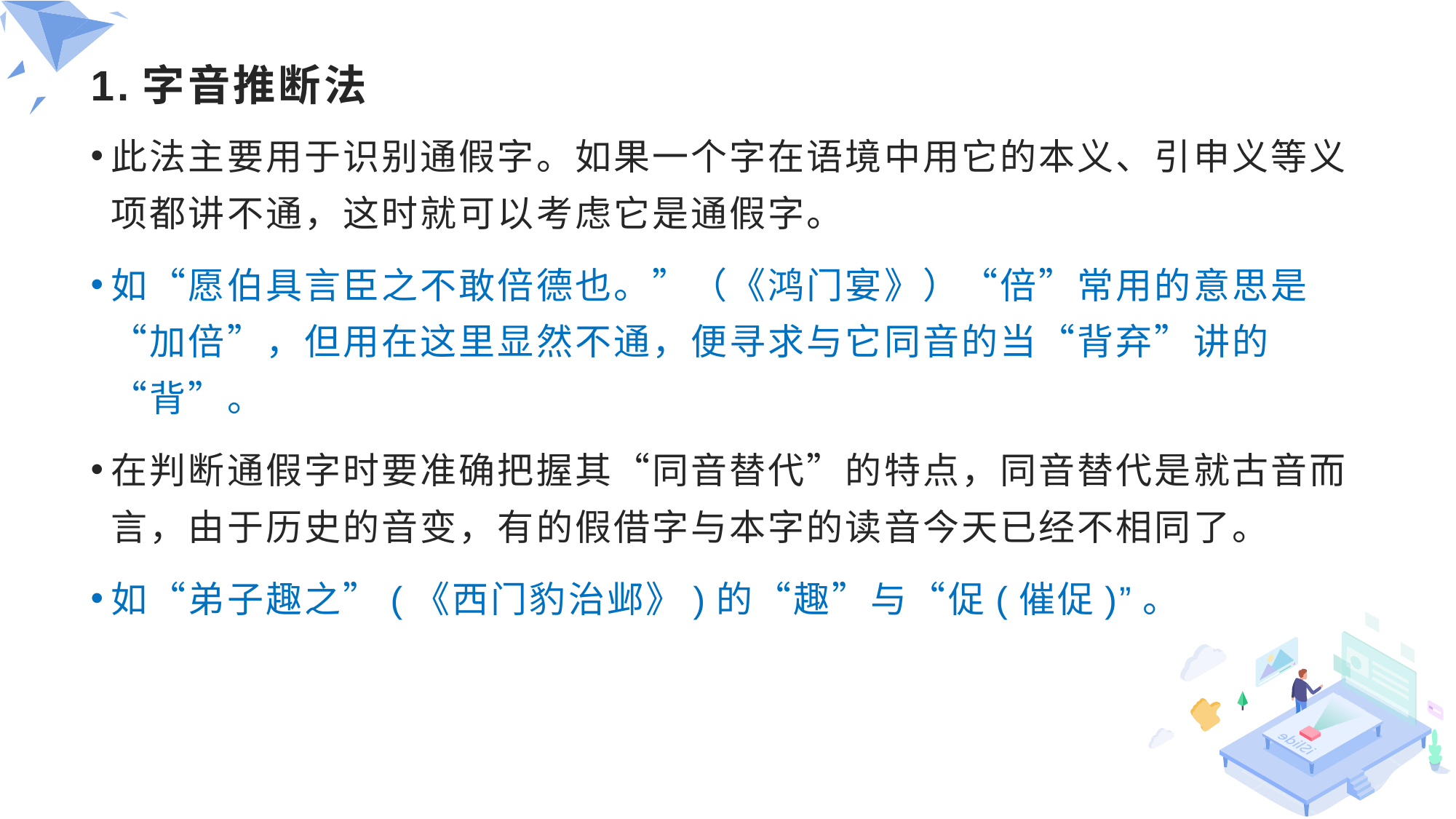

# 1.字音推断法
此法主要用于识别通假字。如果一个字在语境中用它的本义、引申义等义项都讲不通，这时就可以考虑它是通假字。
如“愿伯具言臣之不敢倍德也。”（《鸿门宴》）“倍”常用的意思是“加倍”，但用在这里显然不通，便寻求与它同音的当“背弃”讲的“背”。
在判断通假字时要准确把握其“同音替代”的特点，同音替代是就古音而言，由于历史的音变，有的假借字与本字的读音今天已经不相同了。
如“弟子趣之”(《西门豹治邺》)的“趣”与“促(催促)”。